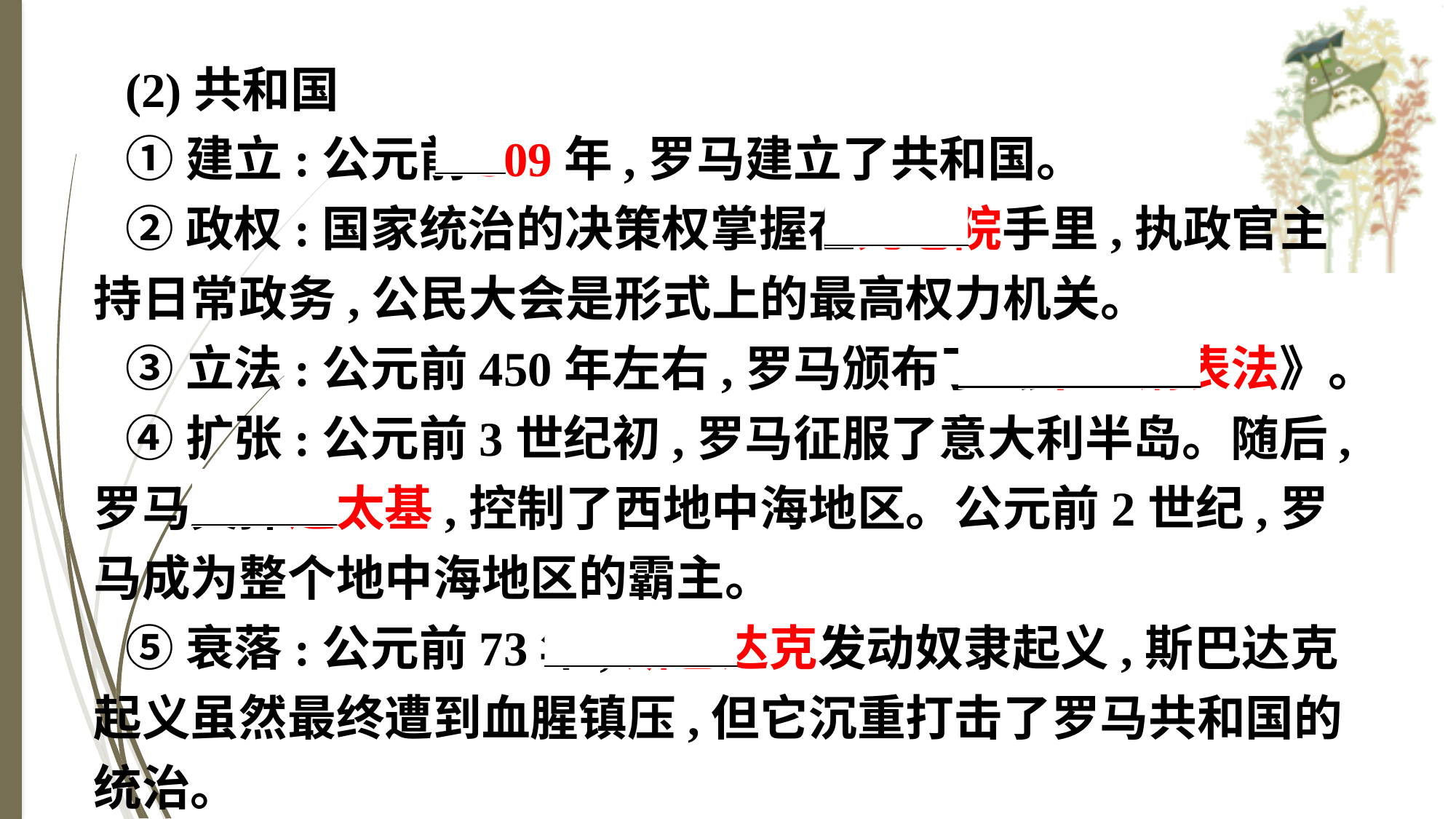

(2)共和国
①建立:公元前509年,罗马建立了共和国。
②政权:国家统治的决策权掌握在元老院手里,执政官主持日常政务,公民大会是形式上的最高权力机关。
③立法:公元前450年左右,罗马颁布了《十二铜表法》。
④扩张:公元前3世纪初,罗马征服了意大利半岛。随后,罗马灭掉迦太基,控制了西地中海地区。公元前2世纪,罗马成为整个地中海地区的霸主。
⑤衰落:公元前73年,斯巴达克发动奴隶起义,斯巴达克起义虽然最终遭到血腥镇压,但它沉重打击了罗马共和国的统治。